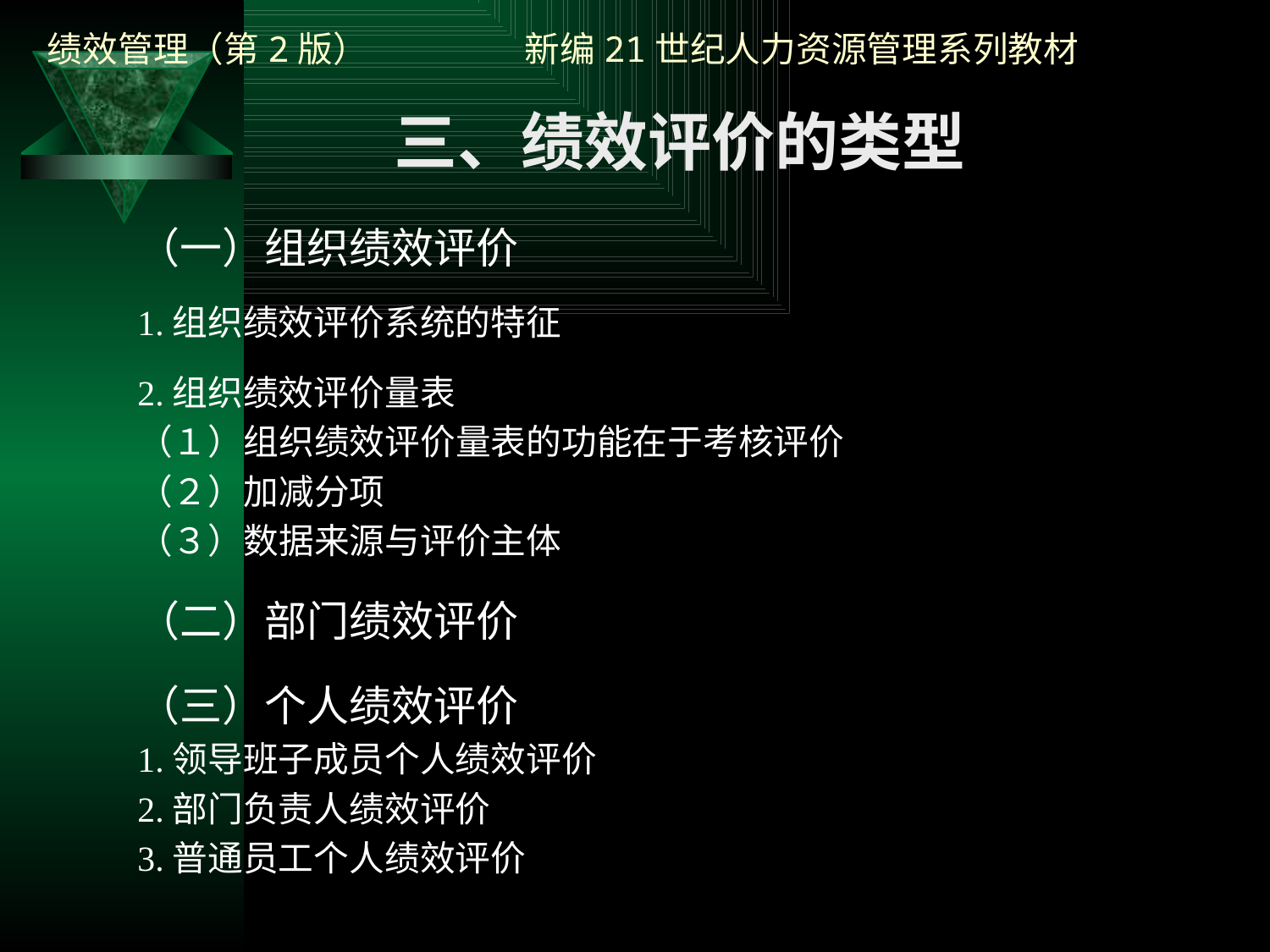

三、绩效评价的类型
（一）组织绩效评价
1.组织绩效评价系统的特征
2.组织绩效评价量表
（１）组织绩效评价量表的功能在于考核评价
（２）加减分项
（３）数据来源与评价主体
（二）部门绩效评价
（三）个人绩效评价
1.领导班子成员个人绩效评价
2.部门负责人绩效评价
3.普通员工个人绩效评价